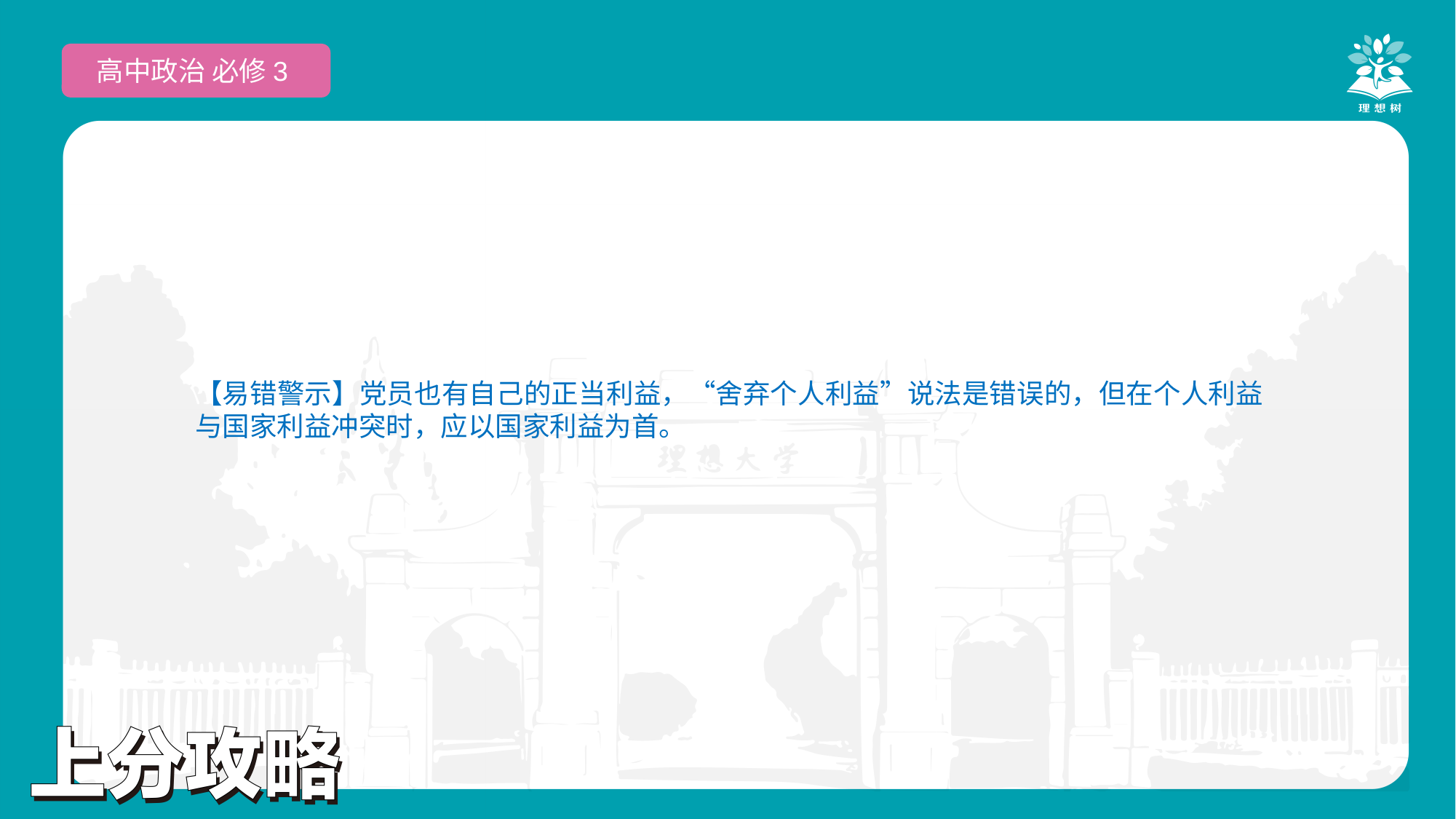

高中政治 必修3
【易错警示】党员也有自己的正当利益，“舍弃个人利益”说法是错误的，但在个人利益与国家利益冲突时，应以国家利益为首。